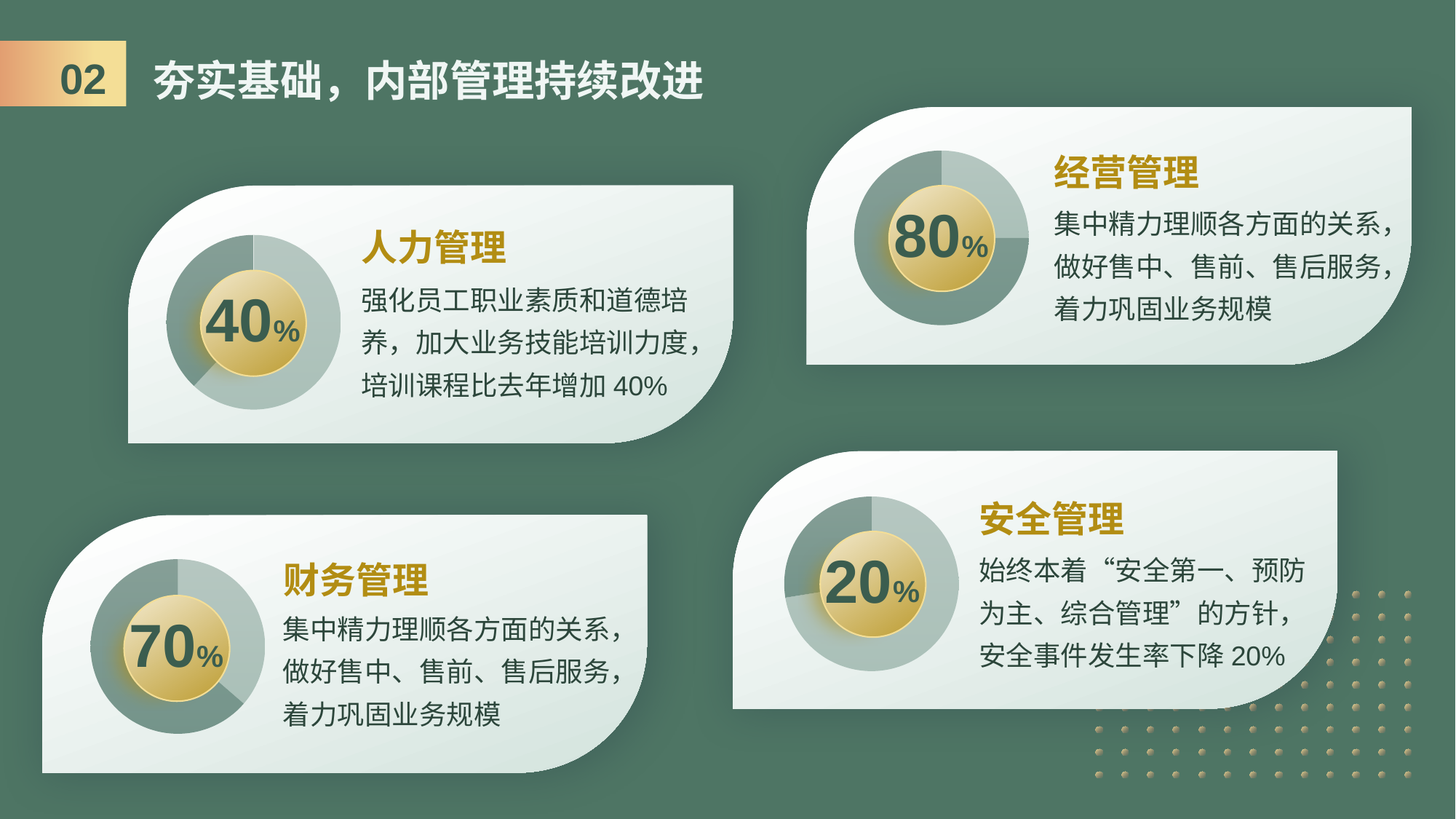

02
夯实基础，内部管理持续改进

### Chart

| Category | 部门1 |
|---|---|
| 第一季度 | 2.0 |
| 第二季度 | 6.0 |
经营管理

### Chart

| Category | 部门1 |
|---|---|
| 第一季度 | 6.2 |
| 第二季度 | 3.8 |

80
集中精力理顺各方面的关系，做好售中、售前、售后服务，着力巩固业务规模
人力管理
%
%

强化员工职业素质和道德培养，加大业务技能培训力度，培训课程比去年增加40%
40
%

### Chart

| Category | 部门1 |
|---|---|
| 第一季度 | 10.0 |
| 第二季度 | 3.8 |
安全管理

### Chart

| Category | 部门1 |
|---|---|
| 第一季度 | 4.0 |
| 第二季度 | 7.0 |

20
财务管理
始终本着“安全第一、预防为主、综合管理”的方针，安全事件发生率下降20%
%

70
集中精力理顺各方面的关系，做好售中、售前、售后服务，着力巩固业务规模
%